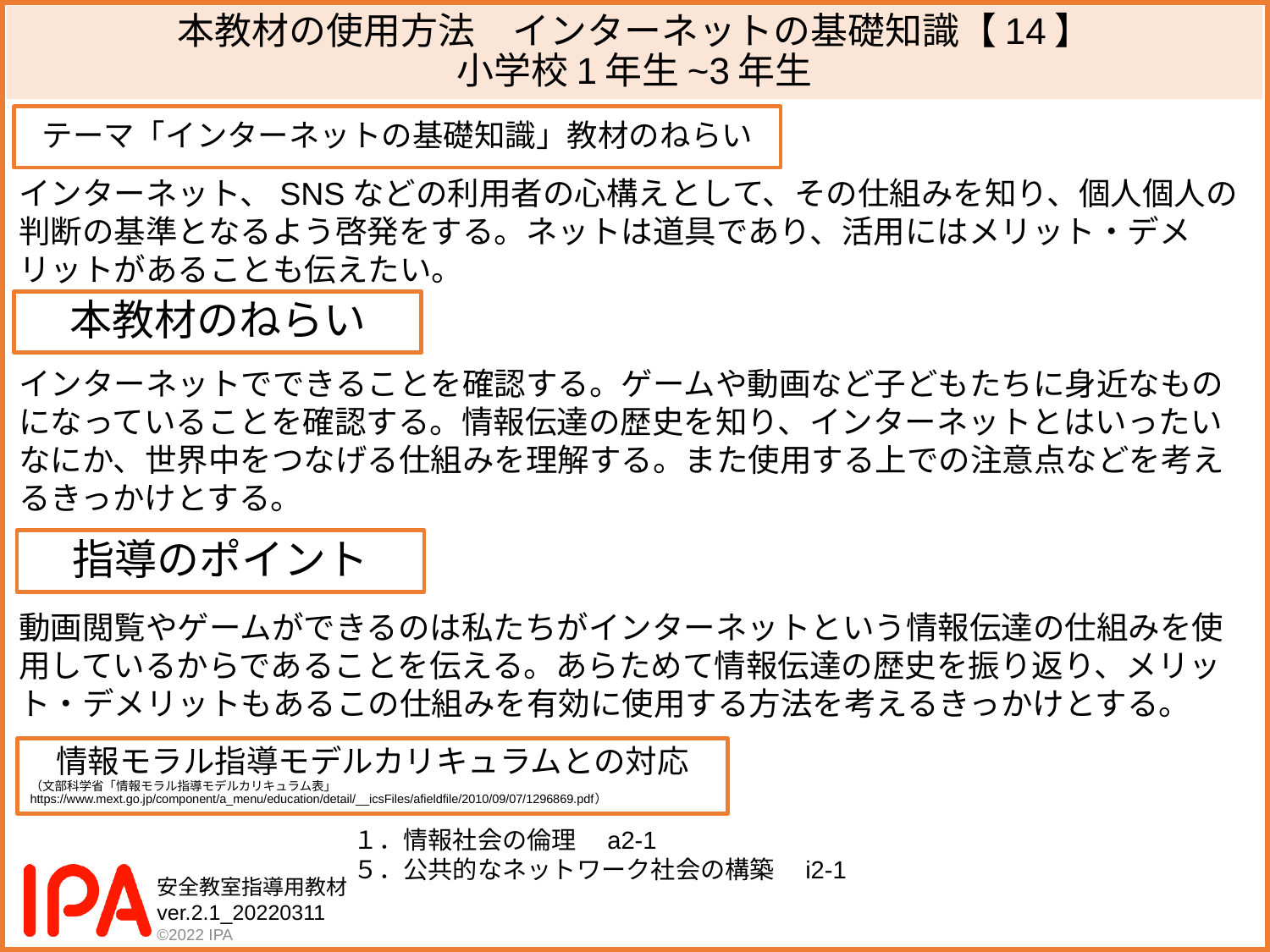

# 本教材の使用方法　インターネットの基礎知識【14】 小学校1年生~3年生
テーマ「インターネットの基礎知識」教材のねらい
インターネット、SNSなどの利用者の心構えとして、その仕組みを知り、個人個人の
判断の基準となるよう啓発をする。ネットは道具であり、活用にはメリット・デメリットがあることも伝えたい。
本教材のねらい
インターネットでできることを確認する。ゲームや動画など子どもたちに身近なものになっていることを確認する。情報伝達の歴史を知り、インターネットとはいったいなにか、世界中をつなげる仕組みを理解する。また使用する上での注意点などを考えるきっかけとする。
指導のポイント
動画閲覧やゲームができるのは私たちがインターネットという情報伝達の仕組みを使用しているからであることを伝える。あらためて情報伝達の歴史を振り返り、メリット・デメリットもあるこの仕組みを有効に使用する方法を考えるきっかけとする。
情報モラル指導モデルカリキュラムとの対応
（文部科学省「情報モラル指導モデルカリキュラム表」
https://www.mext.go.jp/component/a_menu/education/detail/__icsFiles/afieldfile/2010/09/07/1296869.pdf）
１．情報社会の倫理　a2-1
５．公共的なネットワーク社会の構築　i2-1